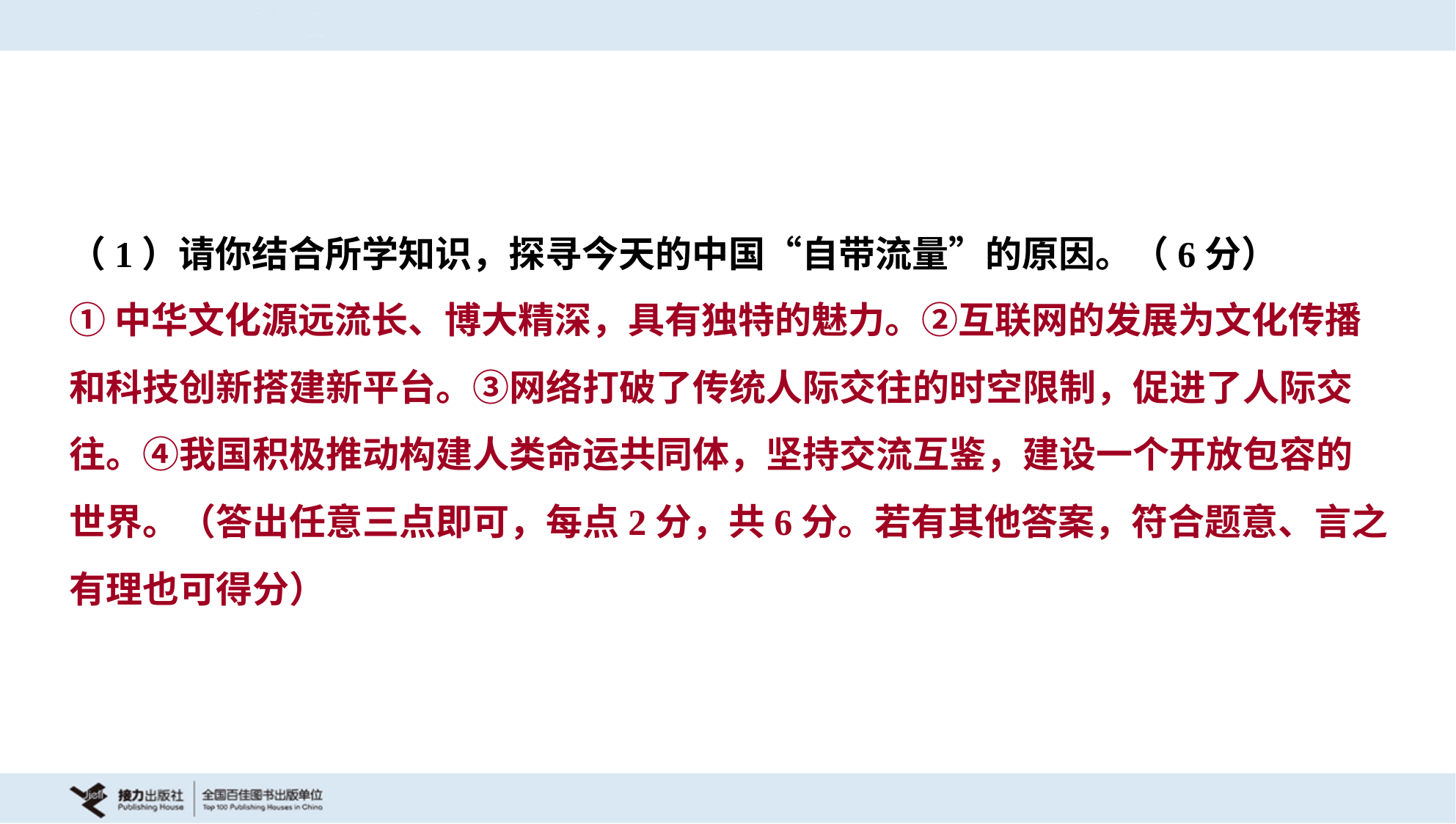

（1）请你结合所学知识，探寻今天的中国“自带流量”的原因。（6分）
①中华文化源远流长、博大精深，具有独特的魅力。②互联网的发展为文化传播
和科技创新搭建新平台。③网络打破了传统人际交往的时空限制，促进了人际交
往。④我国积极推动构建人类命运共同体，坚持交流互鉴，建设一个开放包容的
世界。（答出任意三点即可，每点2分，共6分。若有其他答案，符合题意、言之
有理也可得分）